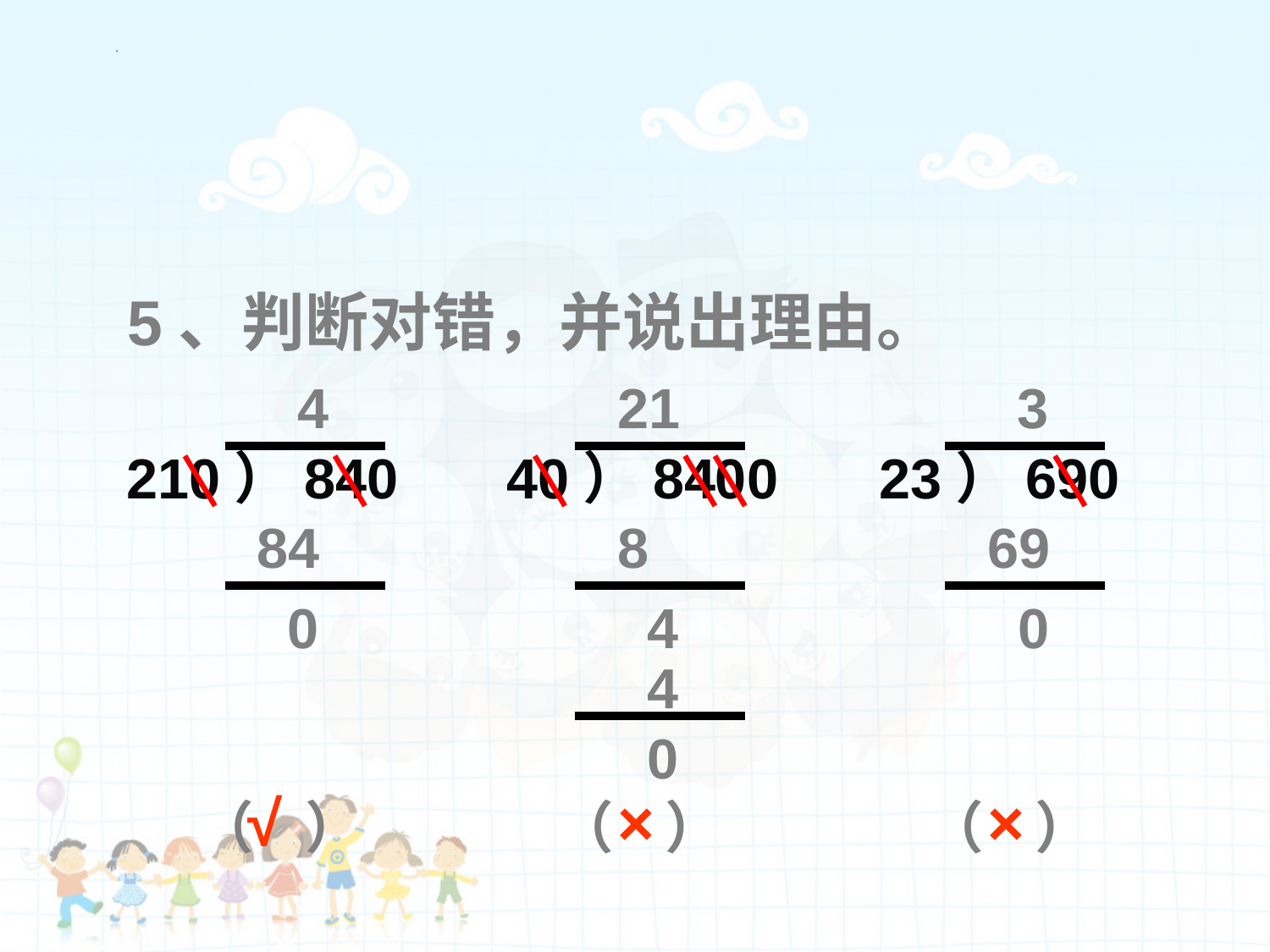

5、判断对错，并说出理由。
3
4
21
210）840
40）8400
23）690
69
84
8
0
4
0
4
0
√
×
×
（    ）
（    ）
（    ）